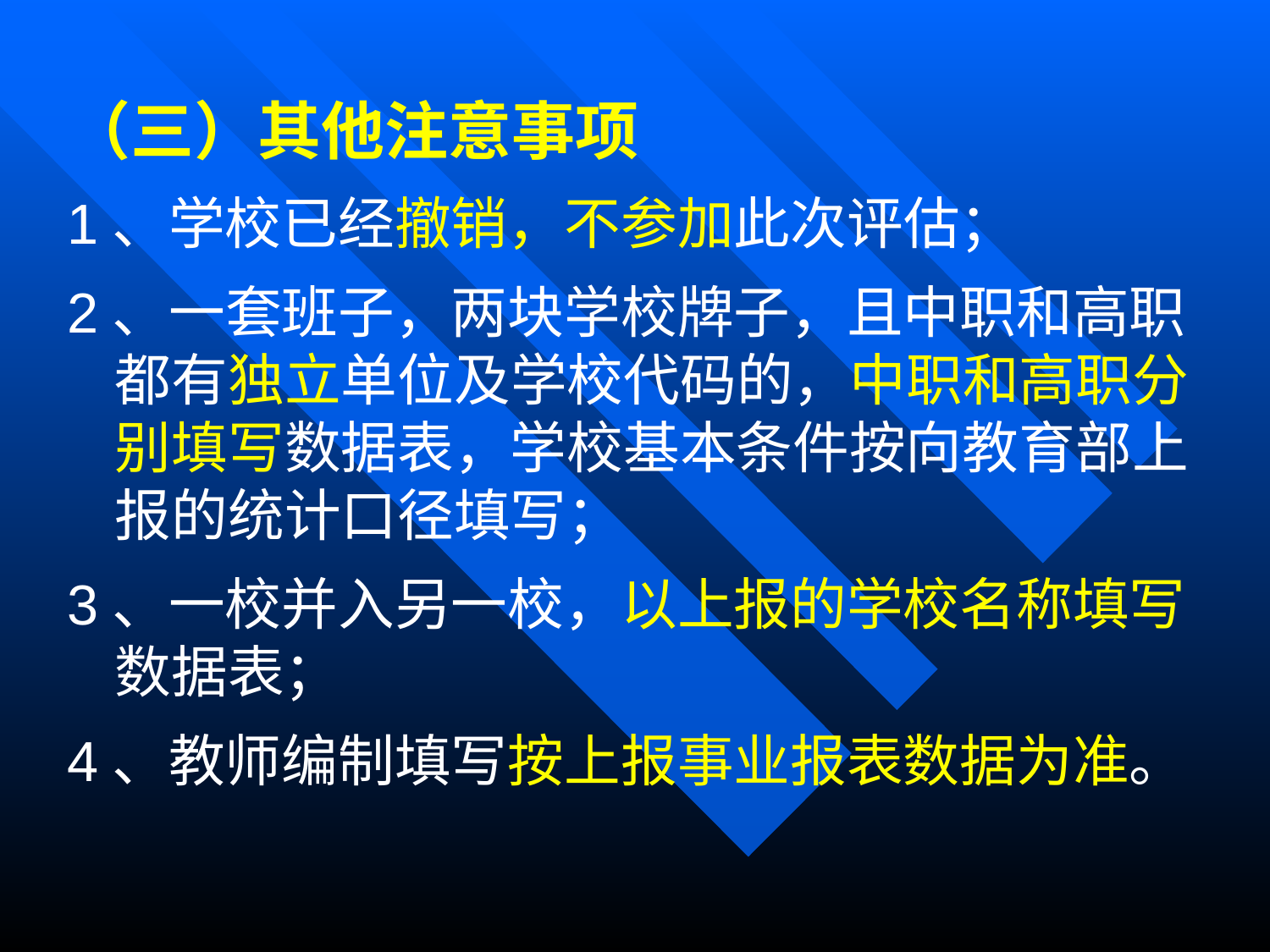

（三）其他注意事项
1、学校已经撤销，不参加此次评估；
2、一套班子，两块学校牌子，且中职和高职都有独立单位及学校代码的，中职和高职分别填写数据表，学校基本条件按向教育部上报的统计口径填写；
3、一校并入另一校，以上报的学校名称填写数据表；
4、教师编制填写按上报事业报表数据为准。